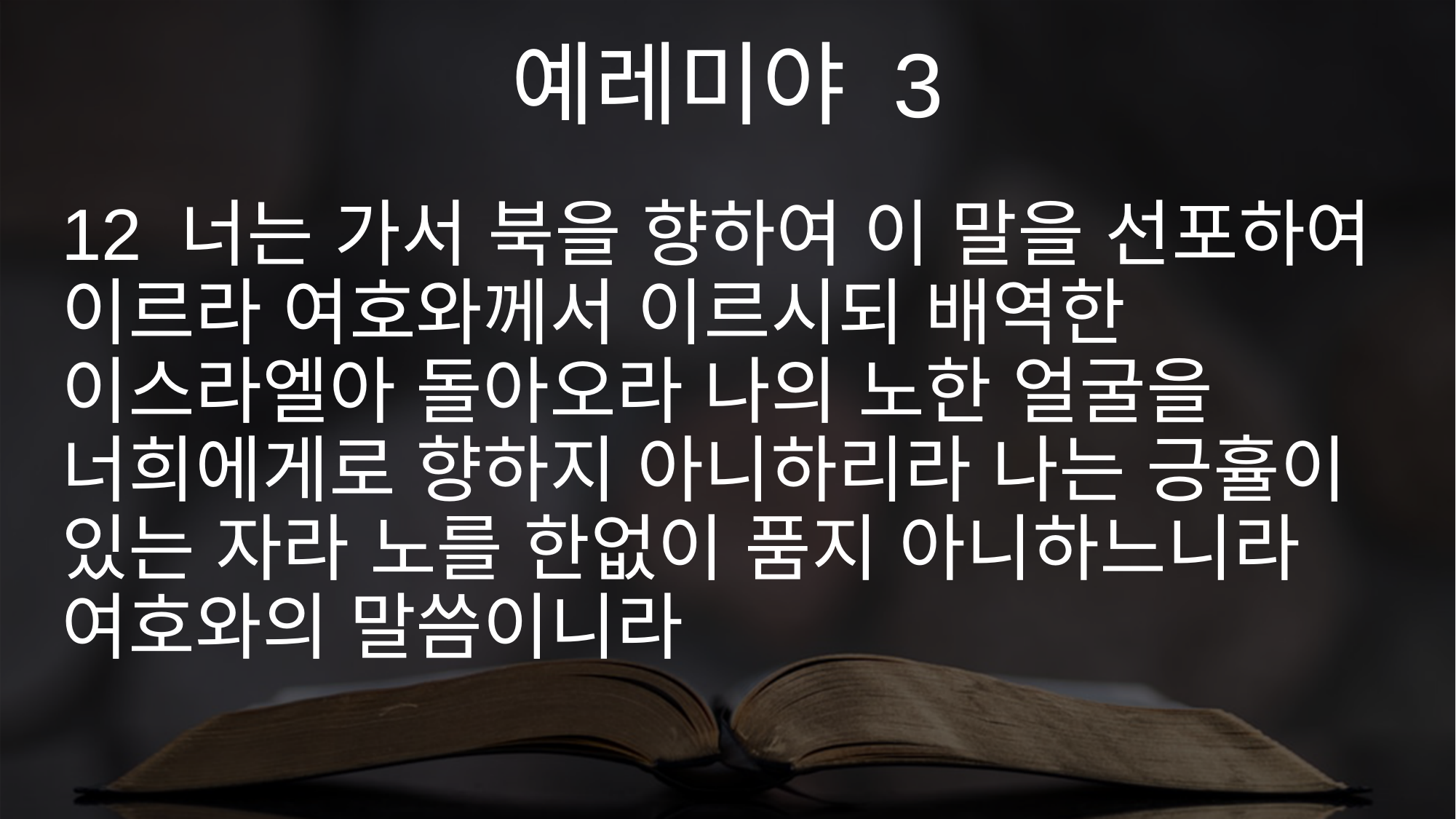

예레미야 3
12 너는 가서 북을 향하여 이 말을 선포하여 이르라 여호와께서 이르시되 배역한 이스라엘아 돌아오라 나의 노한 얼굴을 너희에게로 향하지 아니하리라 나는 긍휼이 있는 자라 노를 한없이 품지 아니하느니라 여호와의 말씀이니라